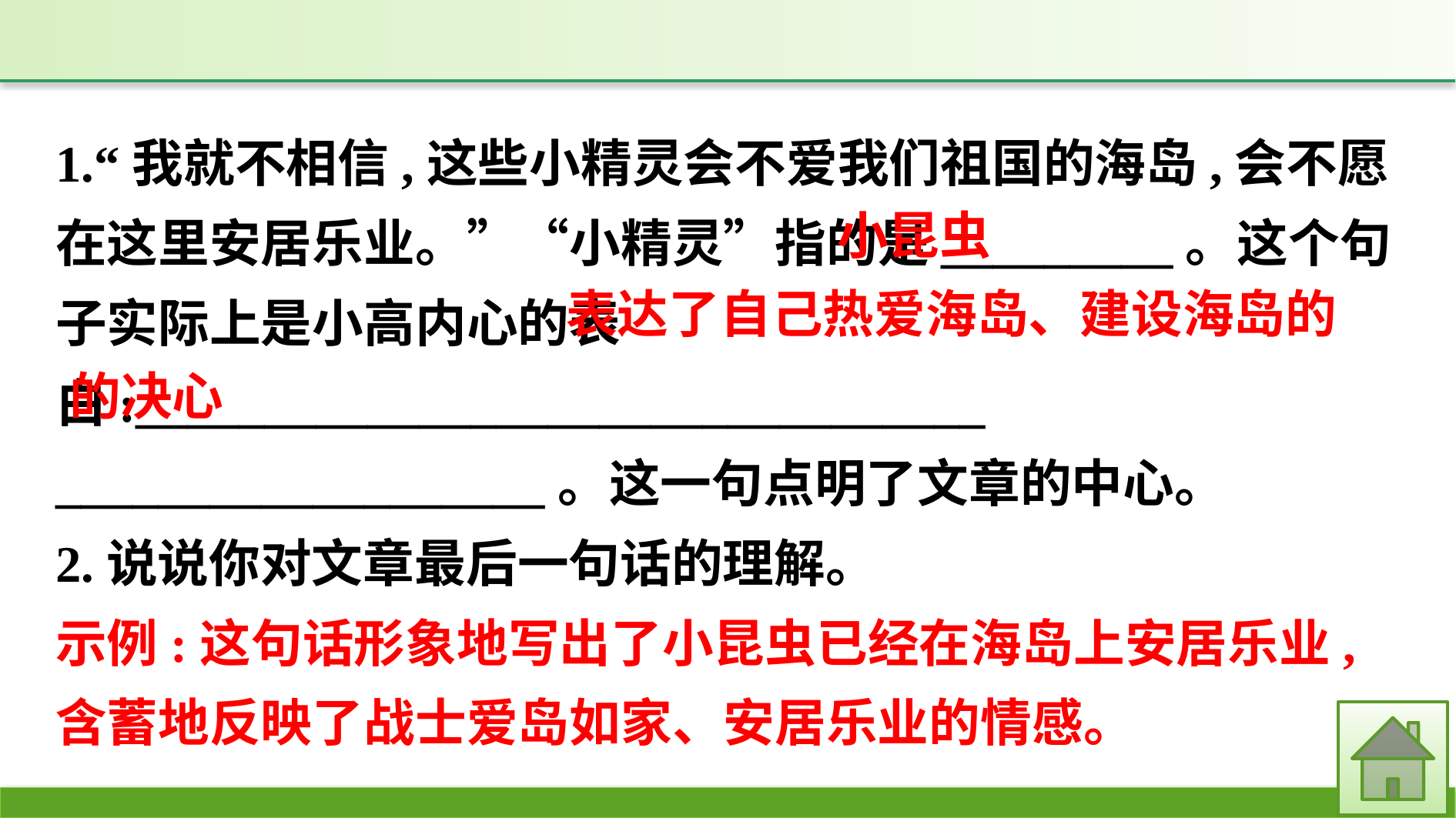

1.“我就不相信,这些小精灵会不爱我们祖国的海岛,会不愿在这里安居乐业。”“小精灵”指的是_________。这个句子实际上是小高内心的表白:_________________________________
___________________。这一句点明了文章的中心。
2.说说你对文章最后一句话的理解。
示例:这句话形象地写出了小昆虫已经在海岛上安居乐业,含蓄地反映了战士爱岛如家、安居乐业的情感。
小昆虫
表达了自己热爱海岛、建设海岛的
的决心